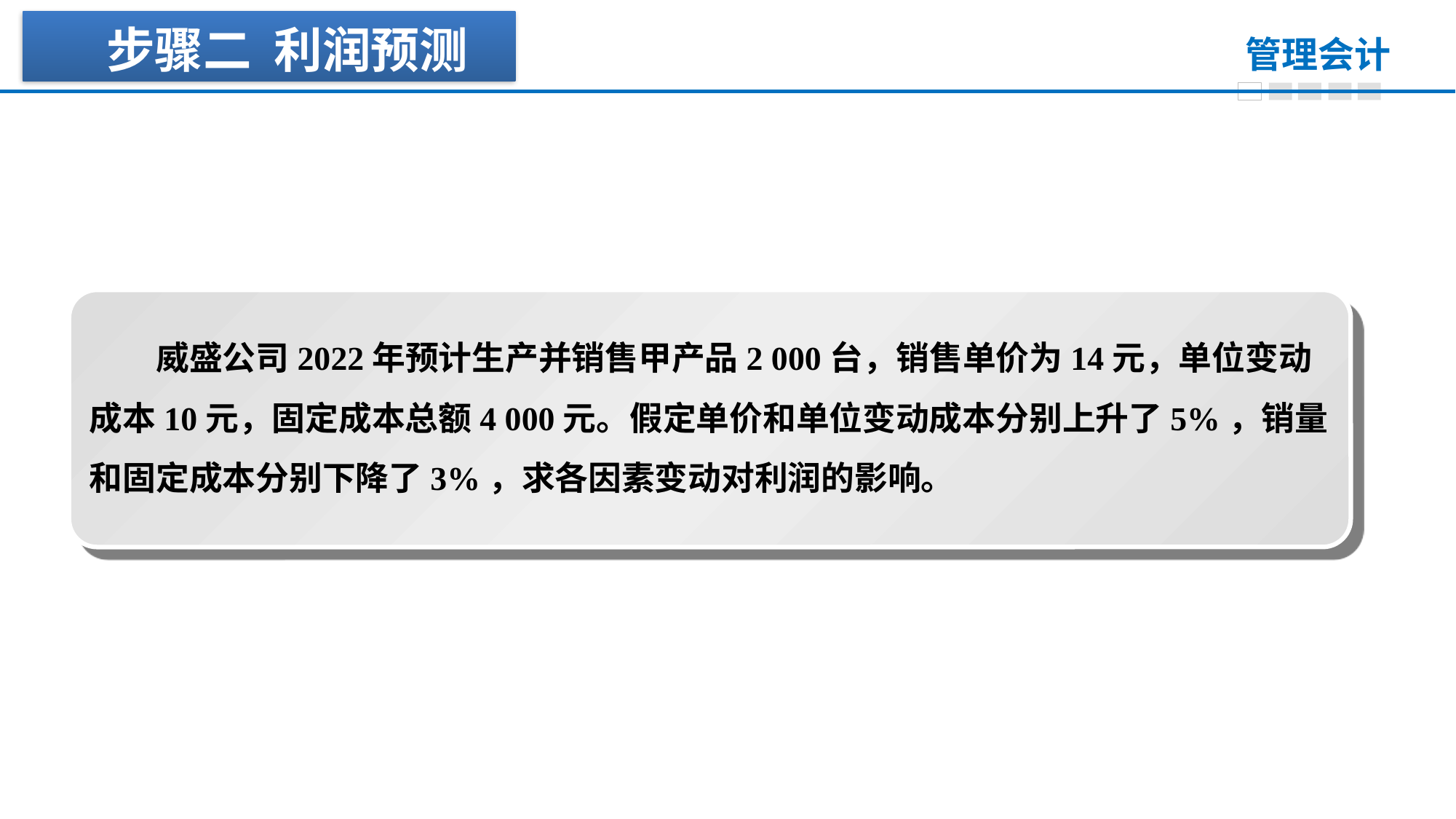

步骤二  利润预测

　　威盛公司2022年预计生产并销售甲产品2 000台，销售单价为14元，单位变动成本10元，固定成本总额4 000元。假定单价和单位变动成本分别上升了5%，销量和固定成本分别下降了3%，求各因素变动对利润的影响。